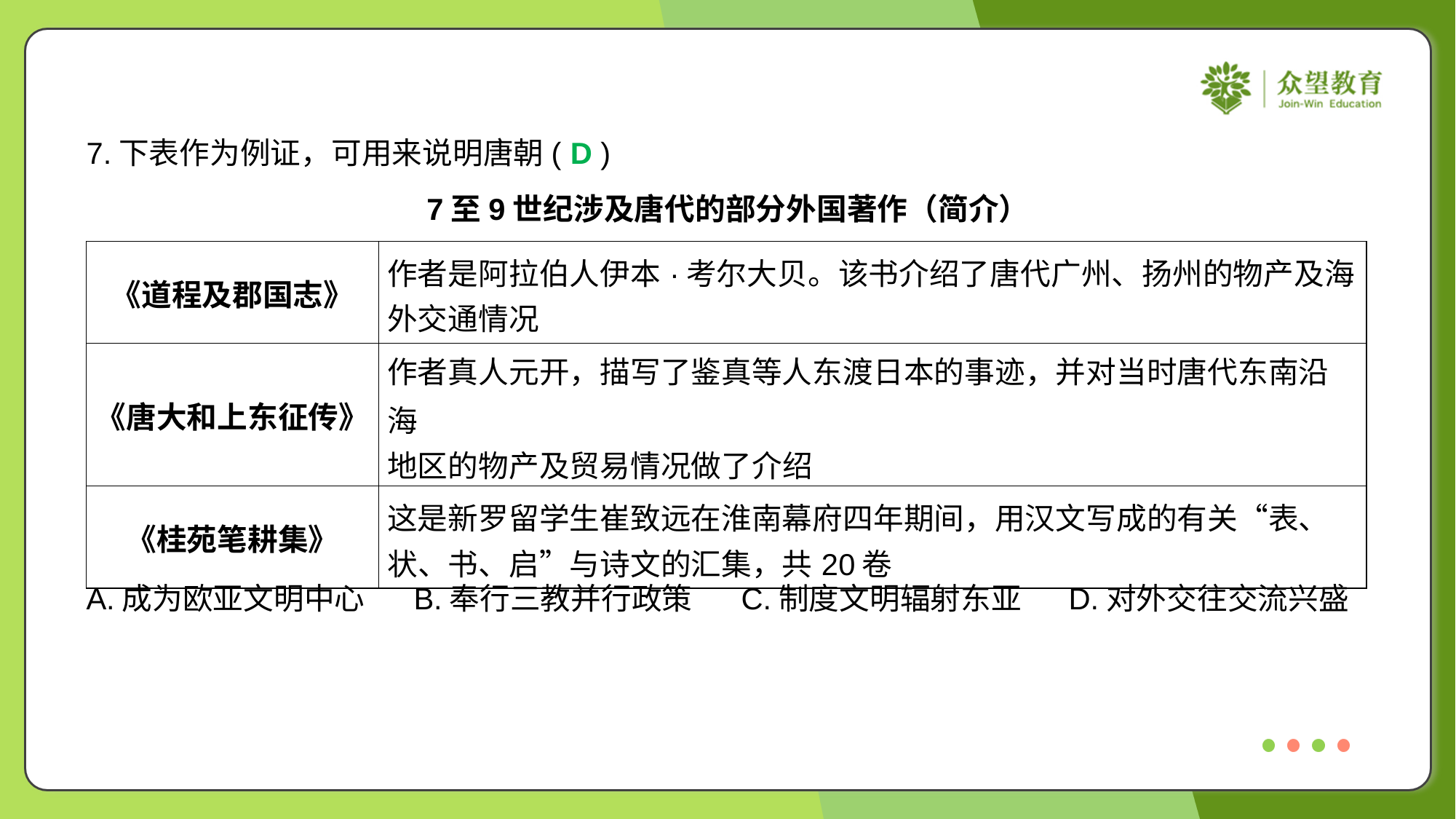

7.下表作为例证，可用来说明唐朝(     )
7至9世纪涉及唐代的部分外国著作（简介）
D
| 《道程及郡国志》 | 作者是阿拉伯人伊本·考尔大贝。该书介绍了唐代广州、扬州的物产及海 外交通情况 |
| --- | --- |
| 《唐大和上东征传》 | 作者真人元开，描写了鉴真等人东渡日本的事迹，并对当时唐代东南沿海 地区的物产及贸易情况做了介绍 |
| 《桂苑笔耕集》 | 这是新罗留学生崔致远在淮南幕府四年期间，用汉文写成的有关“表、 状、书、启”与诗文的汇集，共20卷 |
A.成为欧亚文明中心	B.奉行三教并行政策	C.制度文明辐射东亚	D.对外交往交流兴盛